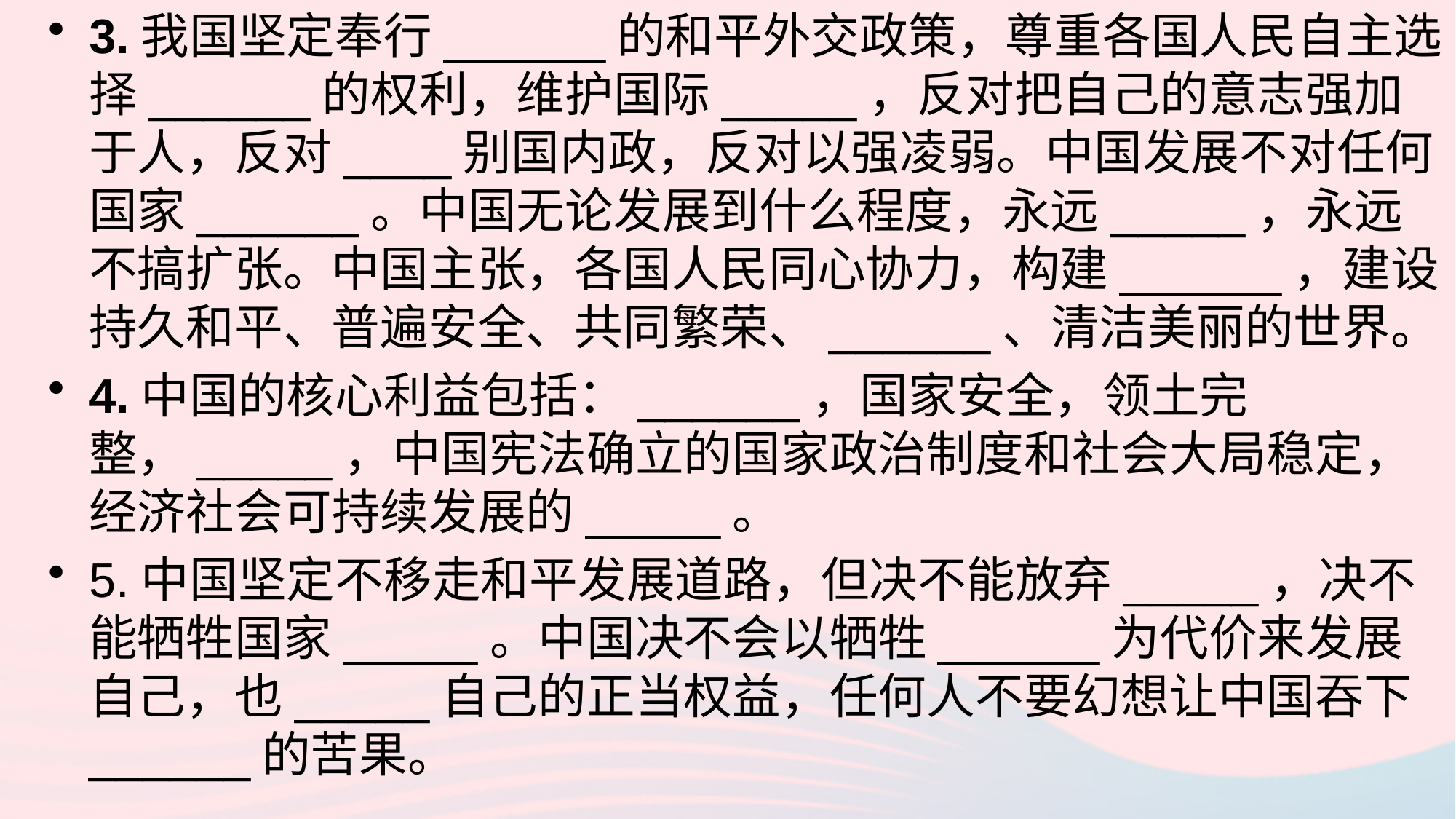

3.我国坚定奉行______的和平外交政策，尊重各国人民自主选择______的权利，维护国际_____，反对把自己的意志强加于人，反对____别国内政，反对以强凌弱。中国发展不对任何国家______。中国无论发展到什么程度，永远_____，永远不搞扩张。中国主张，各国人民同心协力，构建______，建设持久和平、普遍安全、共同繁荣、______、清洁美丽的世界。
4.中国的核心利益包括：______，国家安全，领土完整，_____，中国宪法确立的国家政治制度和社会大局稳定，经济社会可持续发展的_____。
5.中国坚定不移走和平发展道路，但决不能放弃_____，决不能牺牲国家_____。中国决不会以牺牲______为代价来发展自己，也_____自己的正当权益，任何人不要幻想让中国吞下______的苦果。